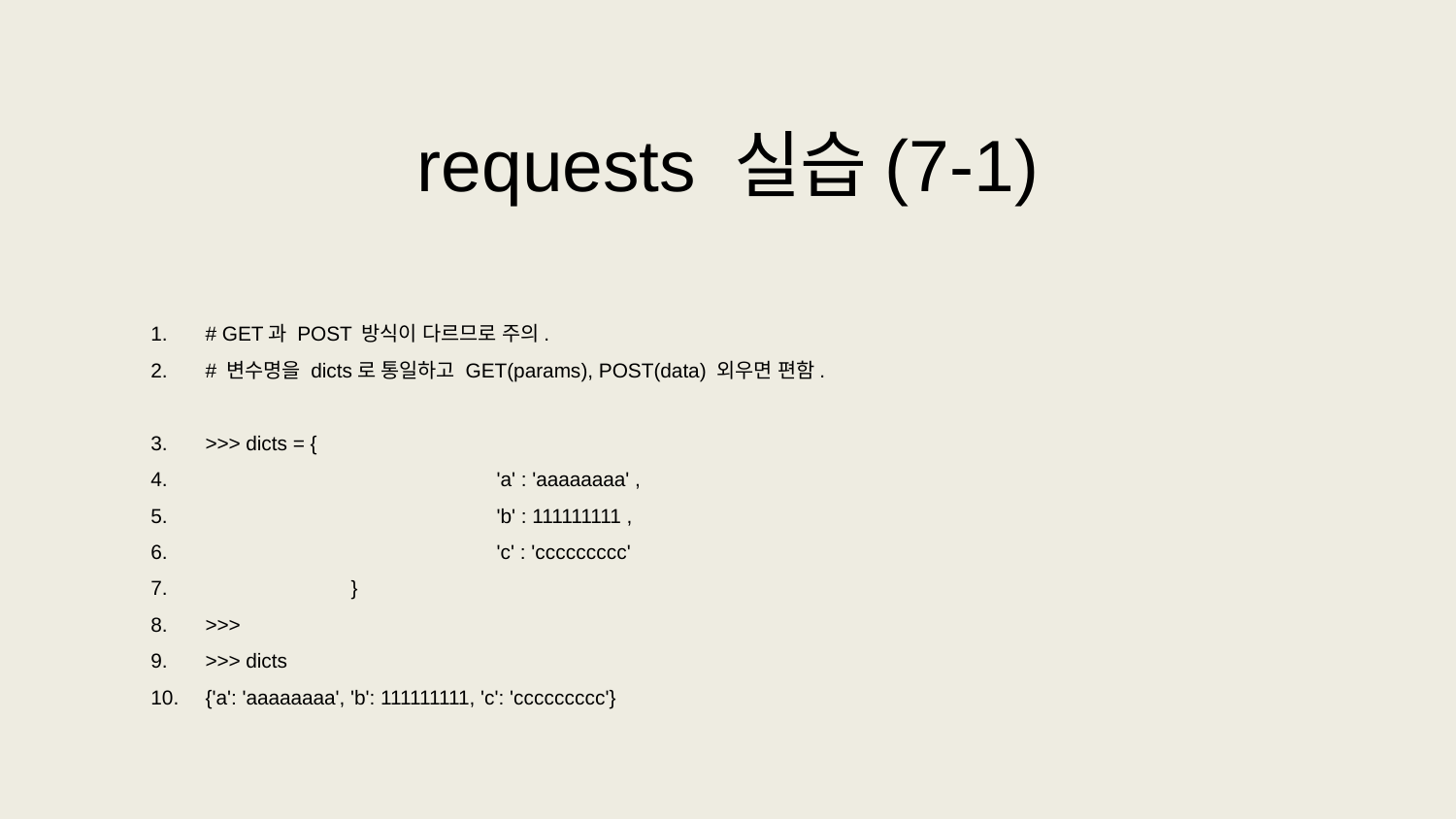

requests 실습(7-1)
# GET과 POST 방식이 다르므로 주의.
# 변수명을 dicts로 통일하고 GET(params), POST(data) 외우면 편함.

>>> dicts = {
		'a' : 'aaaaaaaa' ,
		'b' : 111111111 ,
		'c' : 'ccccccccc'
	}
>>>
>>> dicts
{'a': 'aaaaaaaa', 'b': 111111111, 'c': 'ccccccccc'}